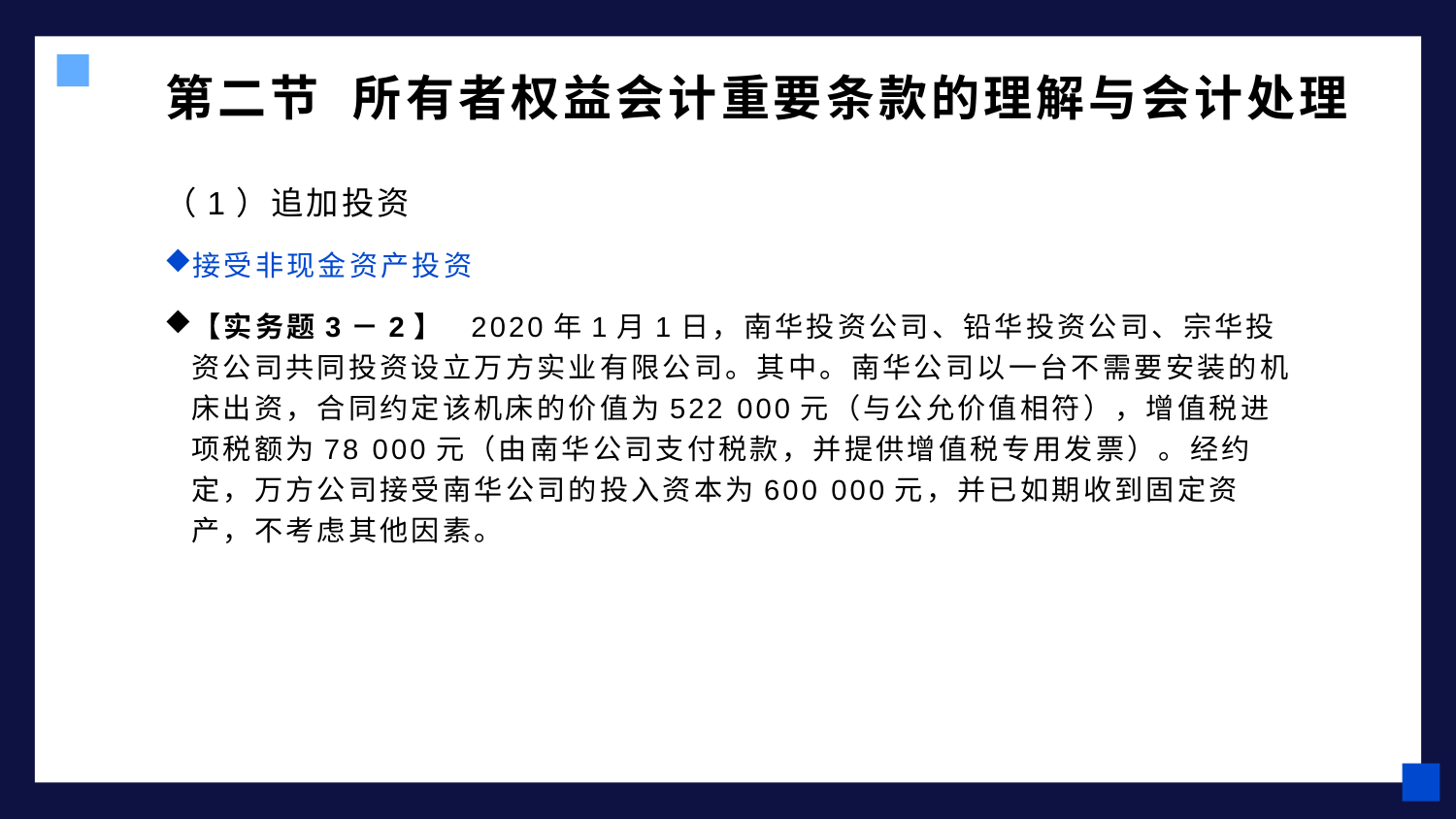

# 第二节  所有者权益会计重要条款的理解与会计处理
（1）追加投资
接受非现金资产投资
【实务题3－2】  2020年1月1日，南华投资公司、铅华投资公司、宗华投资公司共同投资设立万方实业有限公司。其中。南华公司以一台不需要安装的机床出资，合同约定该机床的价值为522 000元（与公允价值相符），增值税进项税额为78 000元（由南华公司支付税款，并提供增值税专用发票）。经约定，万方公司接受南华公司的投入资本为600 000元，并已如期收到固定资产，不考虑其他因素。